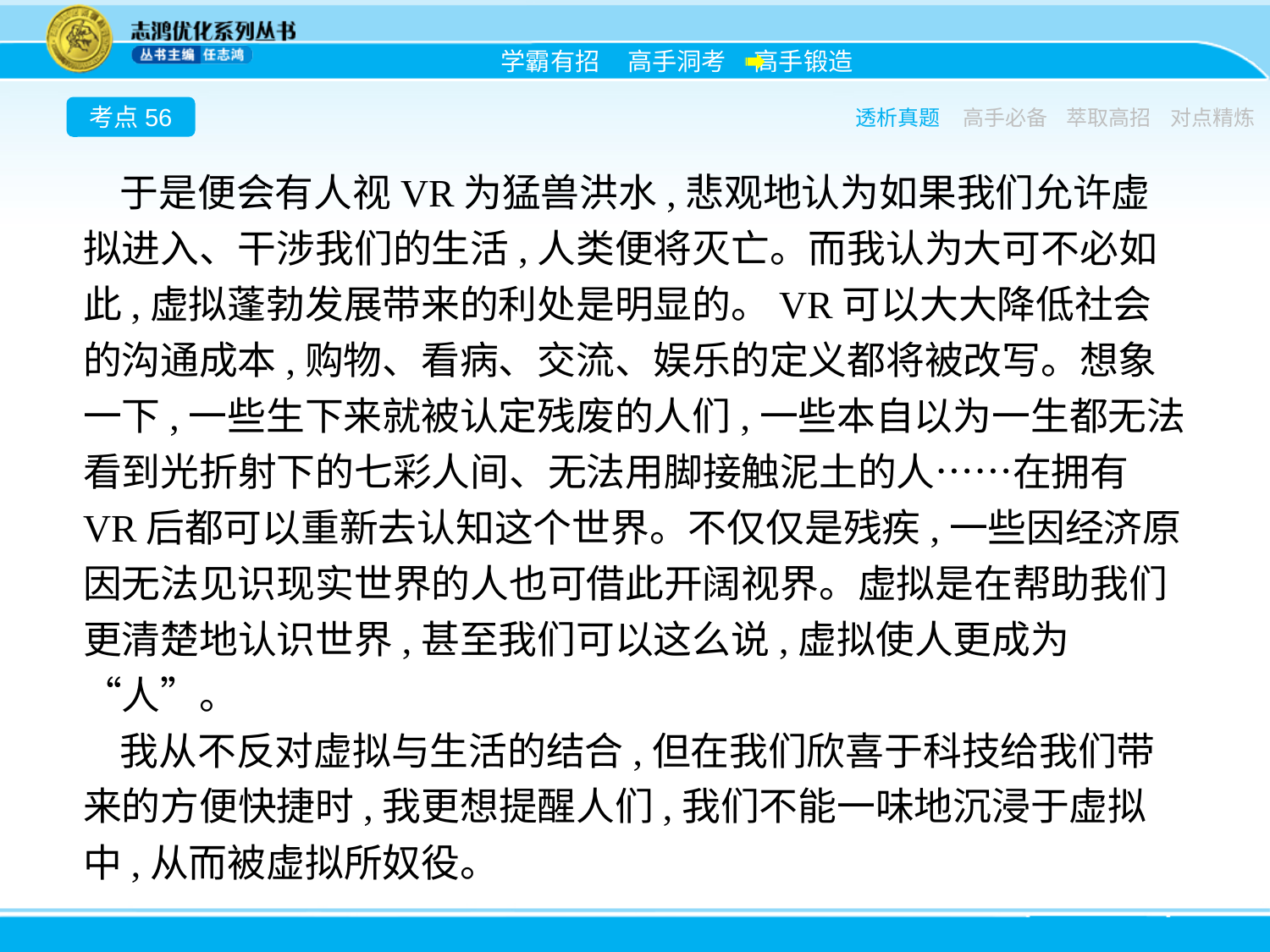

考点56
透析真题
高手必备
萃取高招
对点精炼
于是便会有人视VR为猛兽洪水,悲观地认为如果我们允许虚拟进入、干涉我们的生活,人类便将灭亡。而我认为大可不必如此,虚拟蓬勃发展带来的利处是明显的。VR可以大大降低社会的沟通成本,购物、看病、交流、娱乐的定义都将被改写。想象一下,一些生下来就被认定残废的人们,一些本自以为一生都无法看到光折射下的七彩人间、无法用脚接触泥土的人……在拥有VR后都可以重新去认知这个世界。不仅仅是残疾,一些因经济原因无法见识现实世界的人也可借此开阔视界。虚拟是在帮助我们更清楚地认识世界,甚至我们可以这么说,虚拟使人更成为“人”。
我从不反对虚拟与生活的结合,但在我们欣喜于科技给我们带来的方便快捷时,我更想提醒人们,我们不能一味地沉浸于虚拟中,从而被虚拟所奴役。